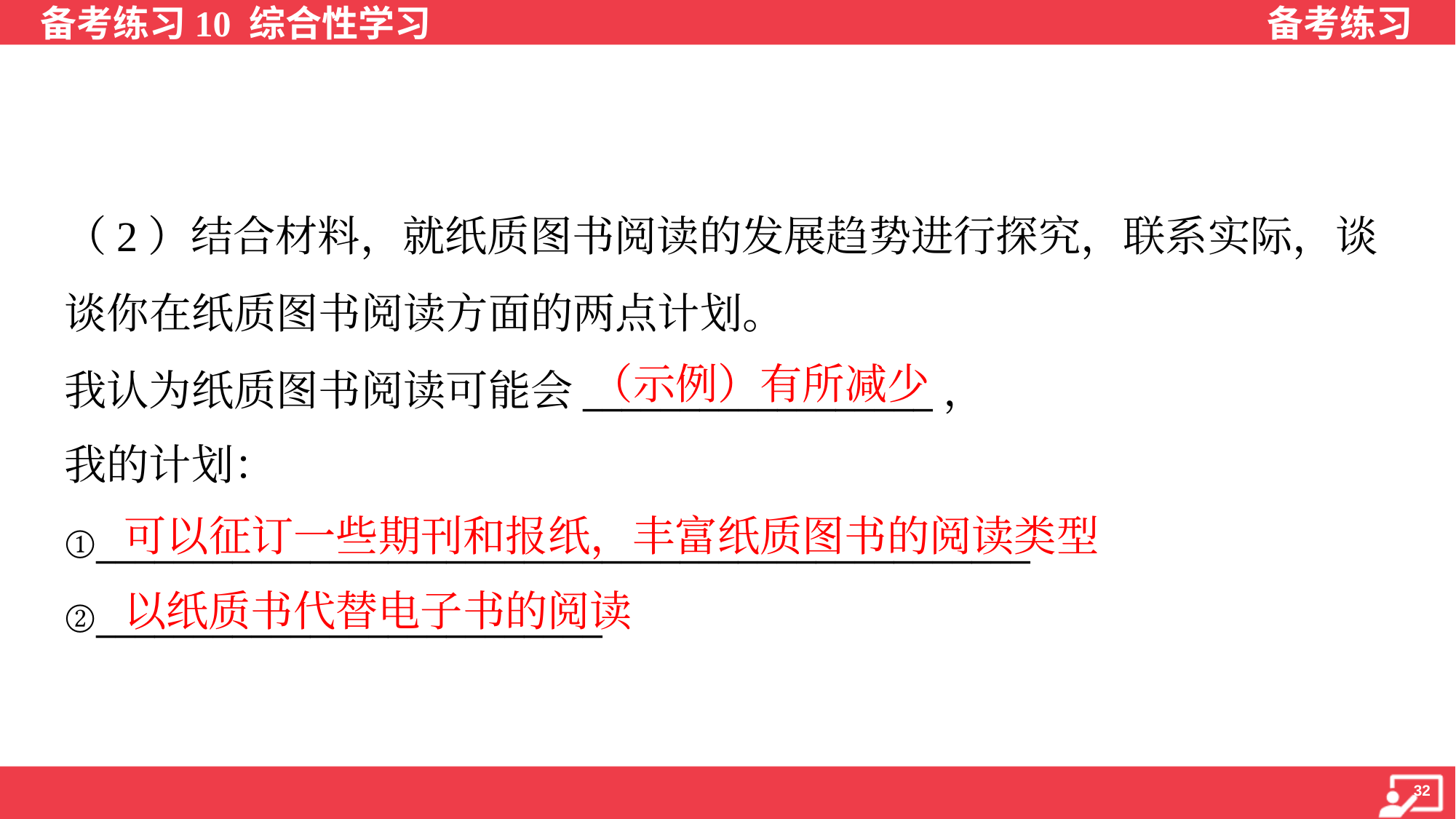

（2）结合材料，就纸质图书阅读的发展趋势进行探究，联系实际，谈
谈你在纸质图书阅读方面的两点计划。
我认为纸质图书阅读可能会__________________，
我的计划：
（示例）有所减少
可以征订一些期刊和报纸，丰富纸质图书的阅读类型
①________________________________________________
②__________________________
以纸质书代替电子书的阅读